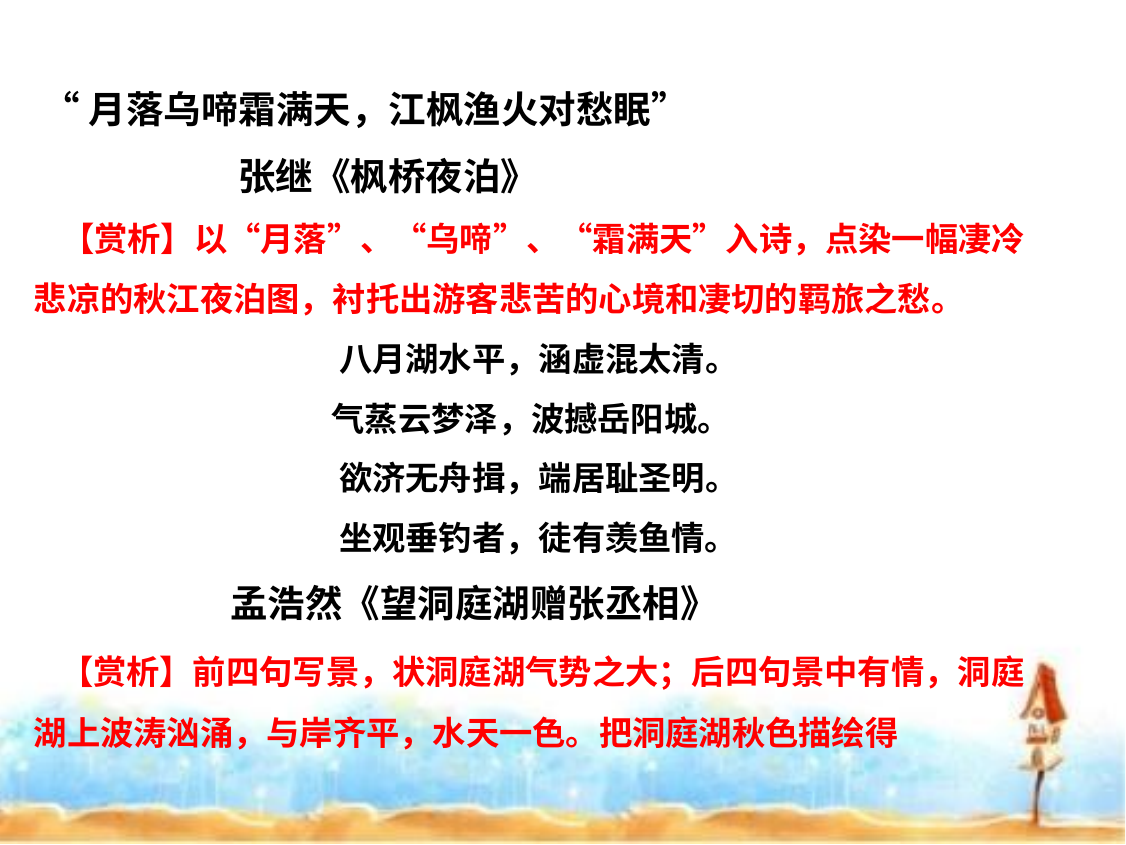

“月落乌啼霜满天，江枫渔火对愁眠”
                       张继《枫桥夜泊》
   【赏析】以“月落”、“乌啼”、“霜满天”入诗，点染一幅凄冷悲凉的秋江夜泊图，衬托出游客悲苦的心境和凄切的羁旅之愁。
八月湖水平，涵虚混太清。
气蒸云梦泽，波撼岳阳城。
欲济无舟揖，端居耻圣明。
坐观垂钓者，徒有羡鱼情。
                      孟浩然《望洞庭湖赠张丞相》
  【赏析】前四句写景，状洞庭湖气势之大；后四句景中有情，洞庭湖上波涛汹涌，与岸齐平，水天一色。把洞庭湖秋色描绘得